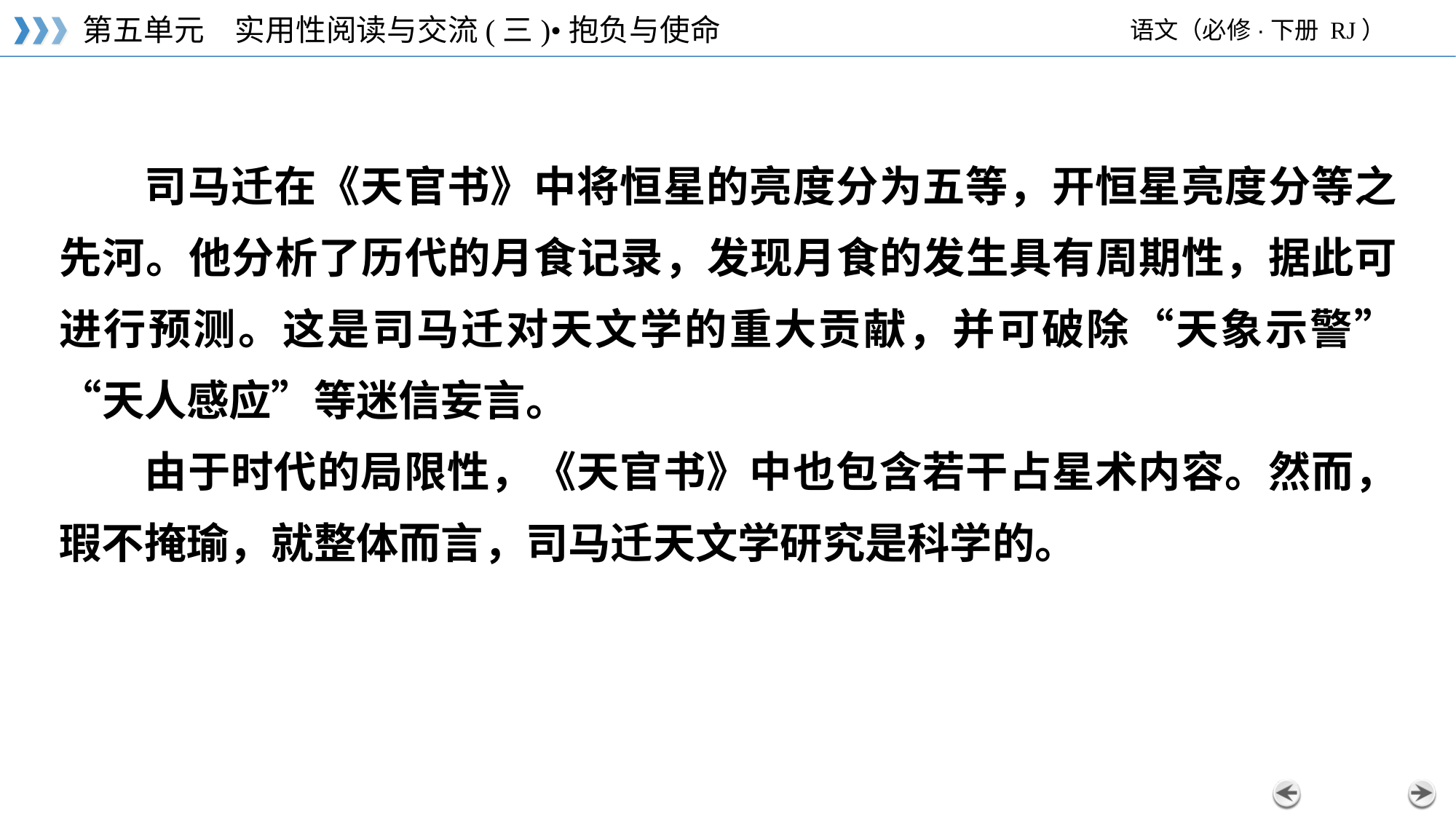

司马迁在《天官书》中将恒星的亮度分为五等，开恒星亮度分等之先河。他分析了历代的月食记录，发现月食的发生具有周期性，据此可进行预测。这是司马迁对天文学的重大贡献，并可破除“天象示警”“天人感应”等迷信妄言。
由于时代的局限性，《天官书》中也包含若干占星术内容。然而，瑕不掩瑜，就整体而言，司马迁天文学研究是科学的。